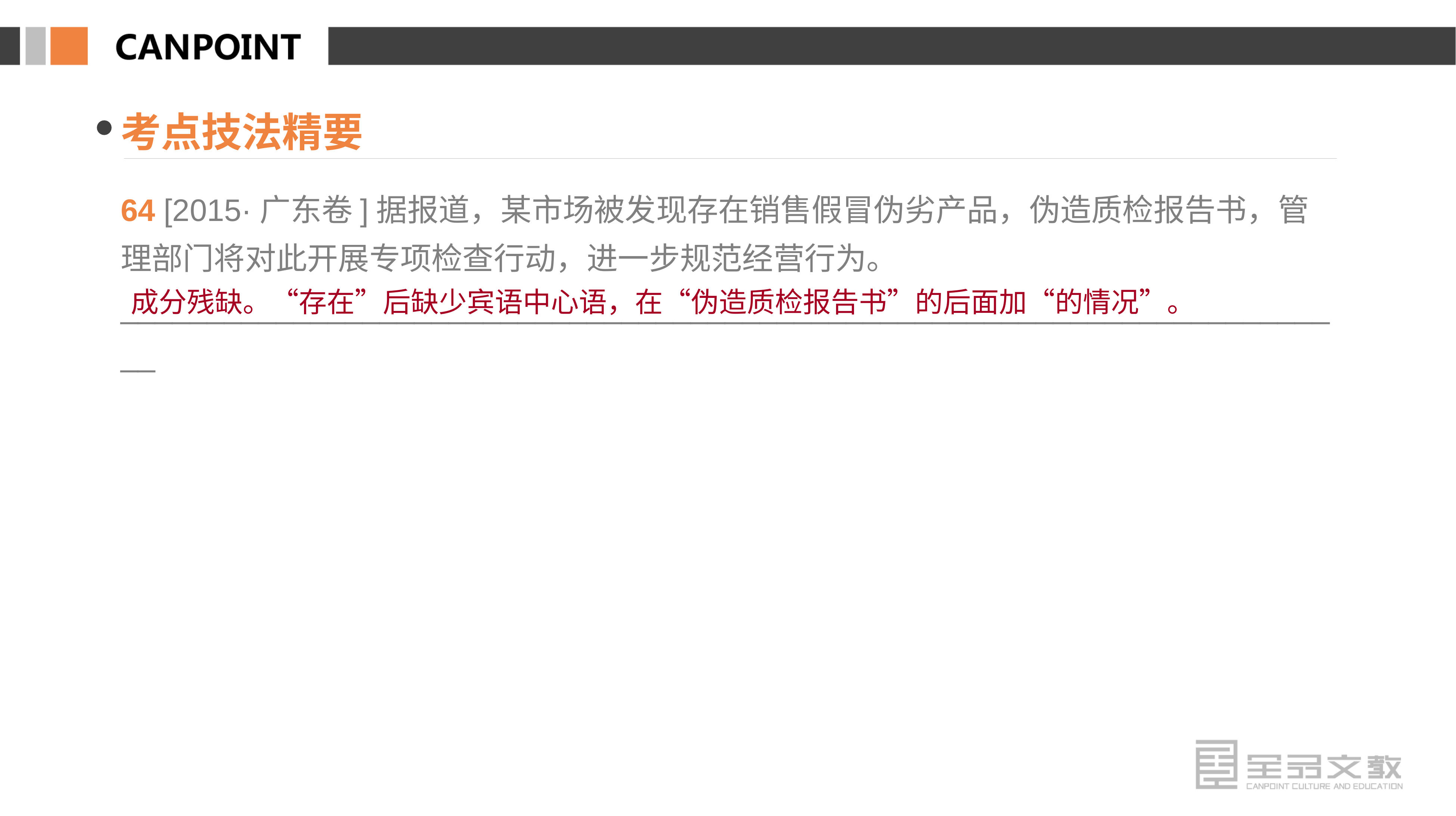

考点技法精要

64 [2015·广东卷]据报道，某市场被发现存在销售假冒伪劣产品，伪造质检报告书，管理部门将对此开展专项检查行动，进一步规范经营行为。
________________________________________________________________________
成分残缺。“存在”后缺少宾语中心语，在“伪造质检报告书”的后面加“的情况”。